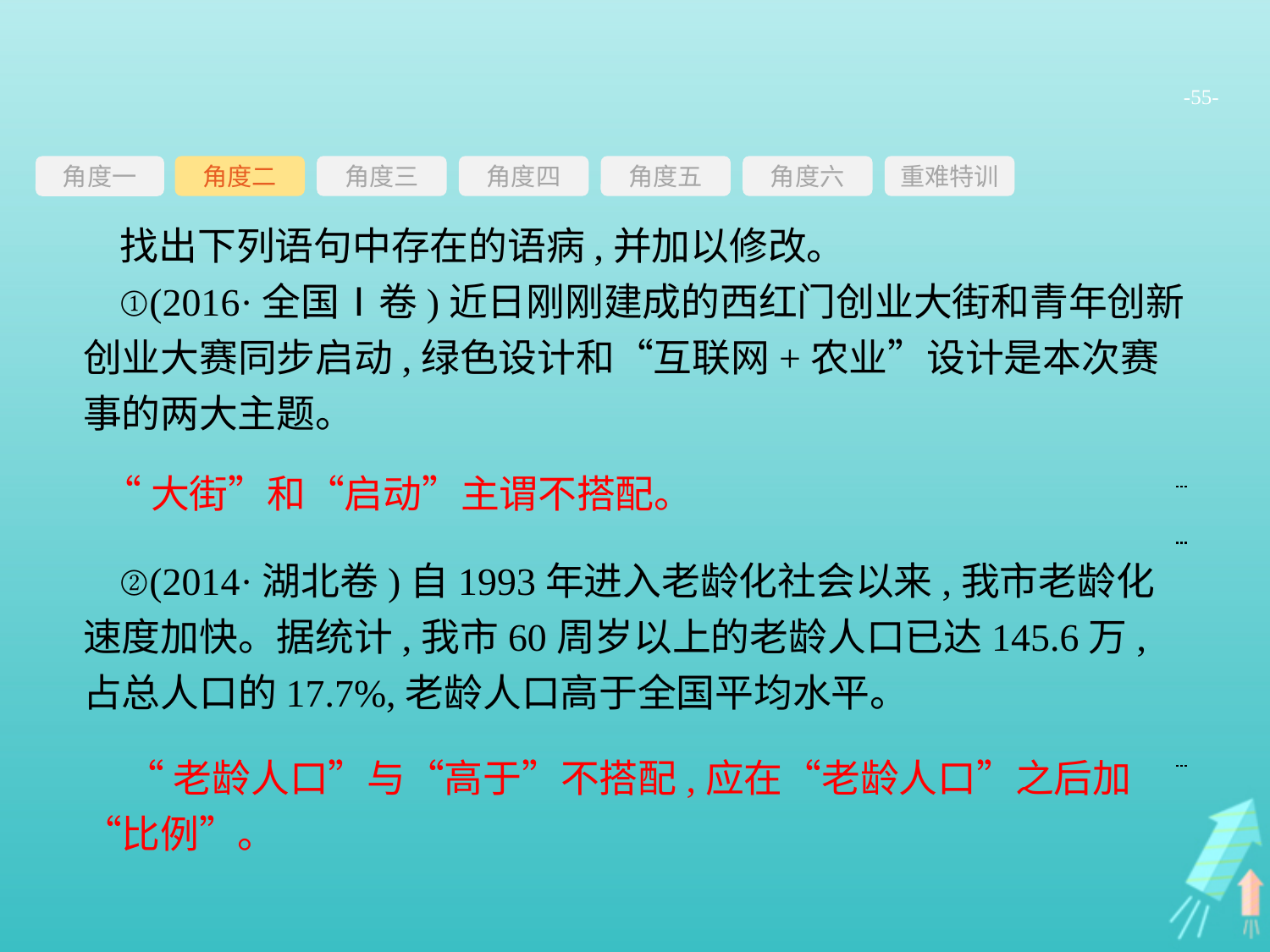

-55-
角度三
角度四
角度五
角度六
重难特训
角度二
角度一
找出下列语句中存在的语病,并加以修改。
①(2016·全国Ⅰ卷)近日刚刚建成的西红门创业大街和青年创新创业大赛同步启动,绿色设计和“互联网+农业”设计是本次赛事的两大主题。

②(2014·湖北卷)自1993年进入老龄化社会以来,我市老龄化速度加快。据统计,我市60周岁以上的老龄人口已达145.6万,占总人口的17.7%,老龄人口高于全国平均水平。

“大街”和“启动”主谓不搭配。
“老龄人口”与“高于”不搭配,应在“老龄人口”之后加“比例”。